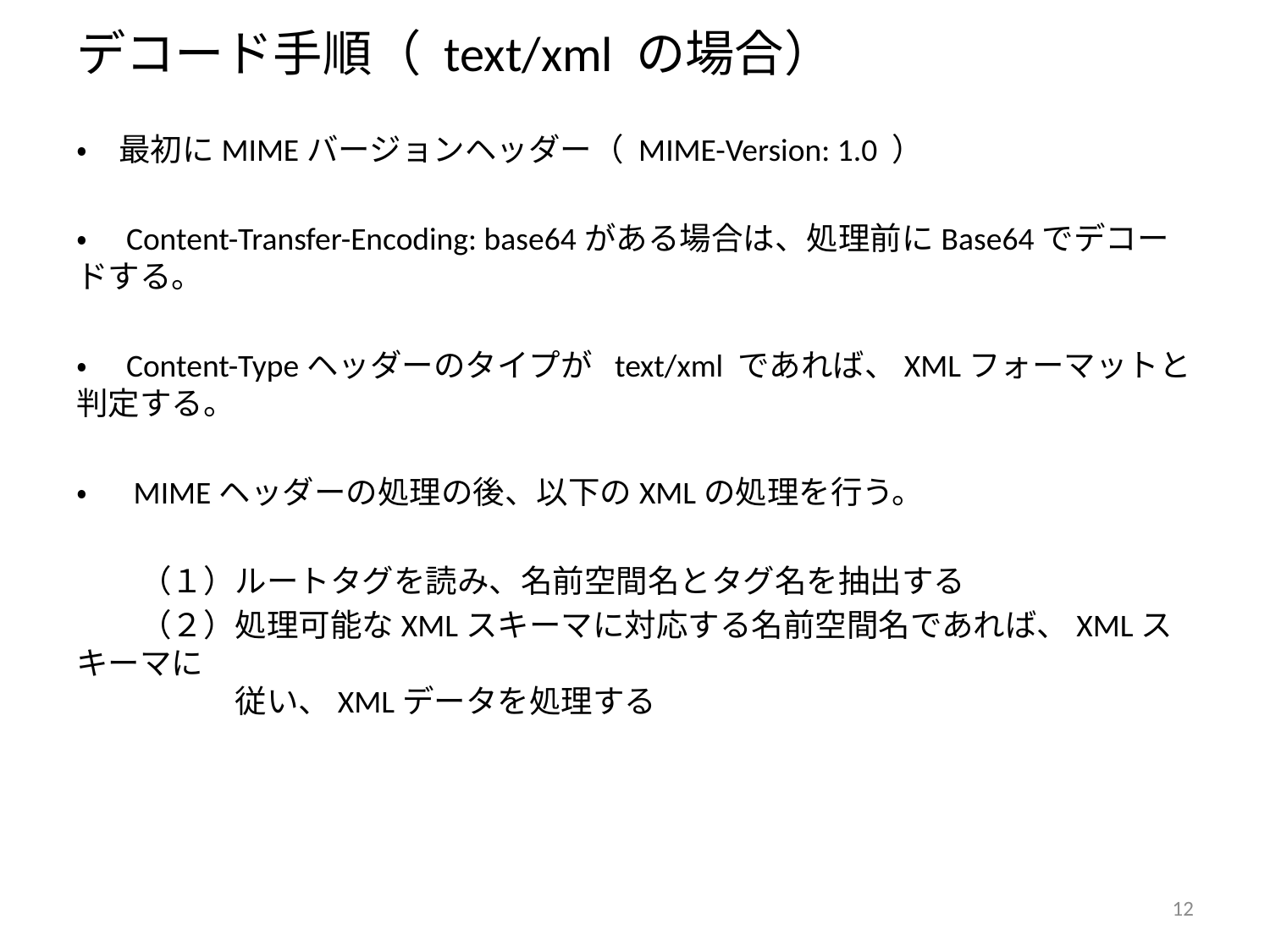

# デコード手順（ text/xml の場合）
・　最初にMIMEバージョンヘッダー（ MIME-Version: 1.0 ）

・　Content-Transfer-Encoding: base64がある場合は、処理前にBase64でデコードする。

・　Content-Typeヘッダーのタイプが  text/xml であれば、XMLフォーマットと判定する。

・　 MIMEヘッダーの処理の後、以下のXMLの処理を行う。

　　（１）ルートタグを読み、名前空間名とタグ名を抽出する
　　（２）処理可能なXMLスキーマに対応する名前空間名であれば、XMLスキーマに
　　　　　従い、XMLデータを処理する

12